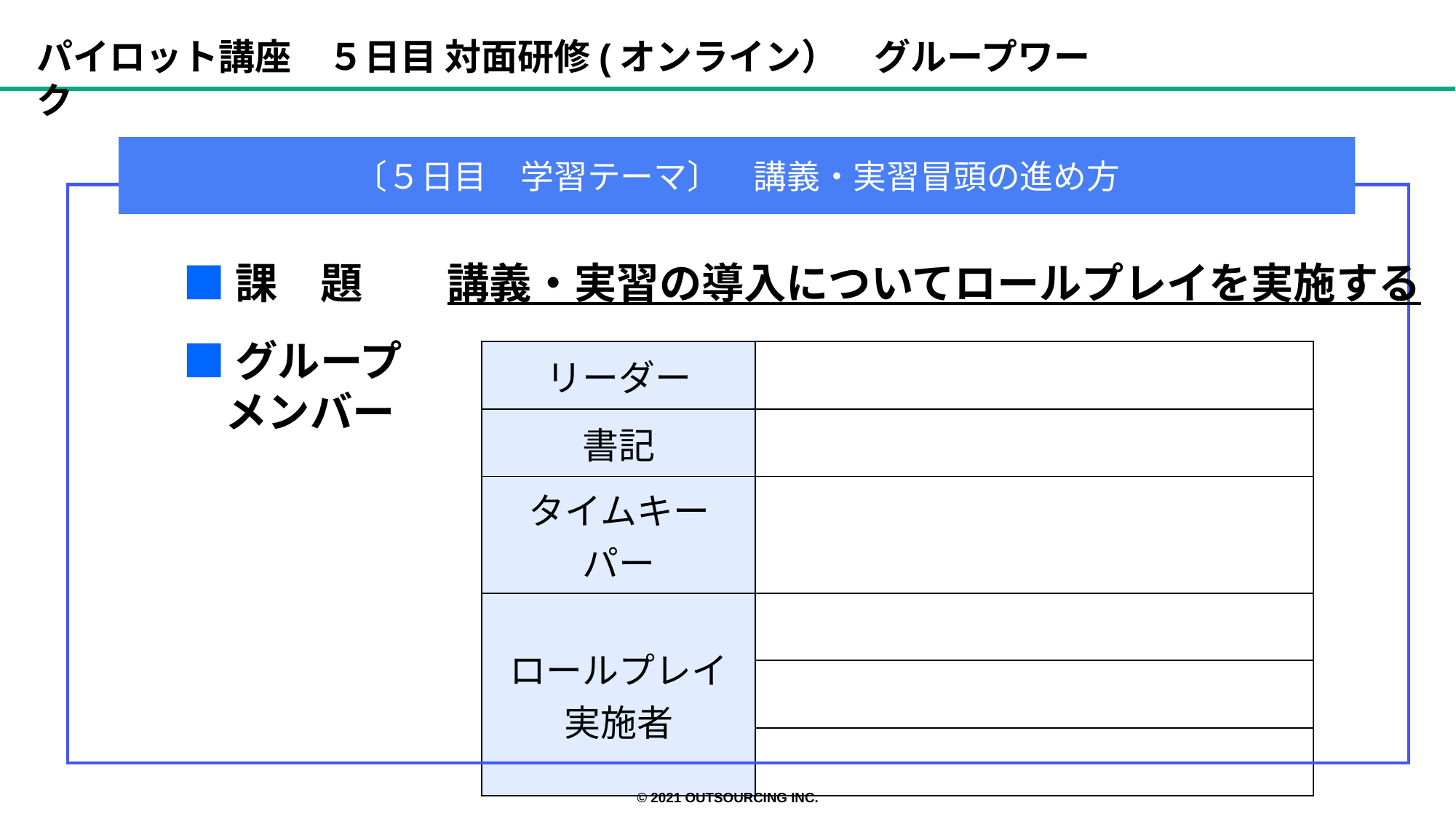

パイロット講座　５日目 対面研修(オンライン）　グループワーク
〔５日目　学習テーマ〕　講義・実習冒頭の進め方

■課　題　　講義・実習の導入についてロールプレイを実施する
■グループ
　メンバー
| リーダー |  |
| --- | --- |
| 書記 |  |
| タイムキーパー |  |
| ロールプレイ 実施者 |  |
|  |  |
|  |  |
© 2021 OUTSOURCING Inc.